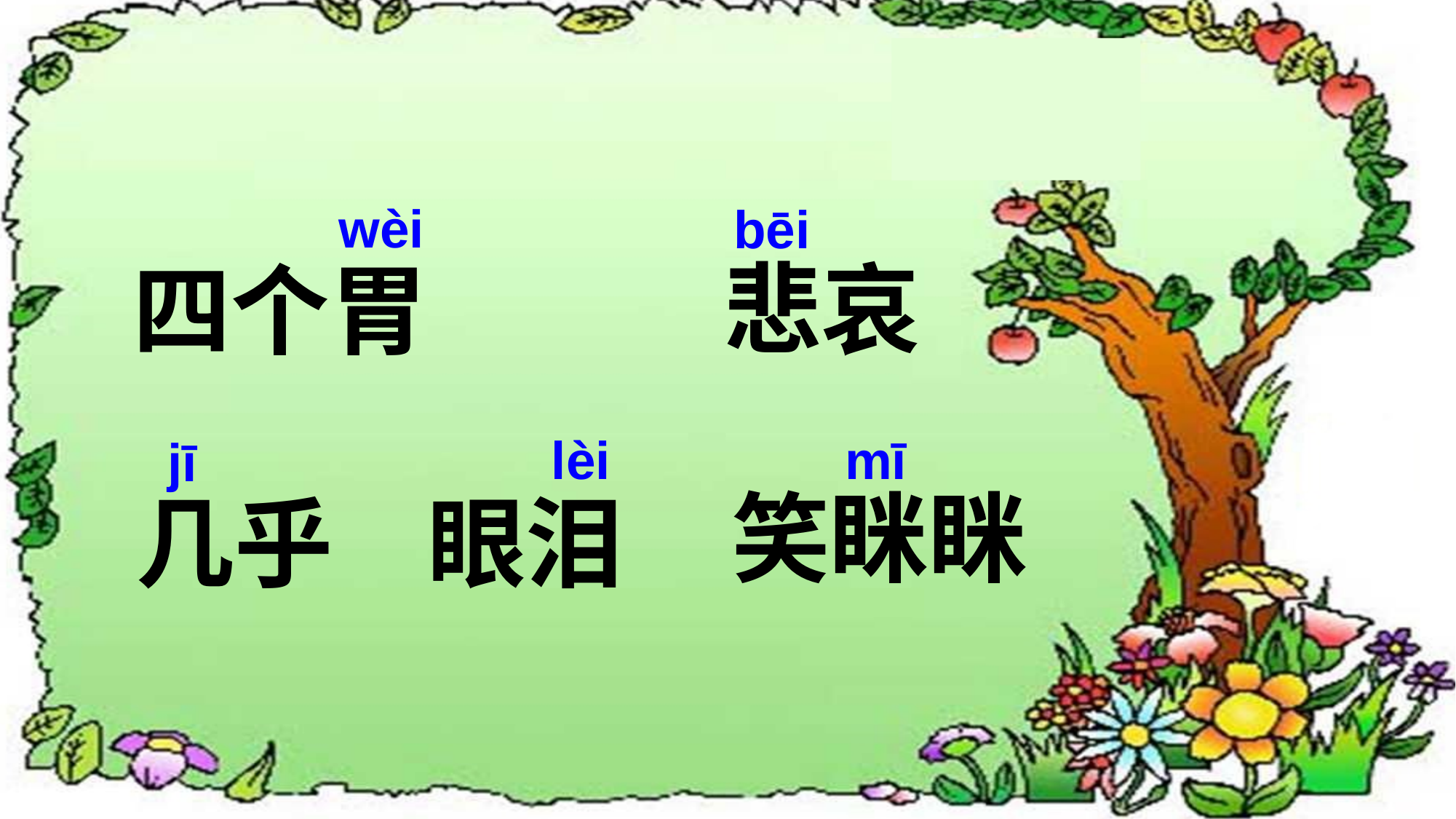

wèi
bēi
悲哀
四个胃
mī
lèi
jī
笑眯眯
几乎
眼泪